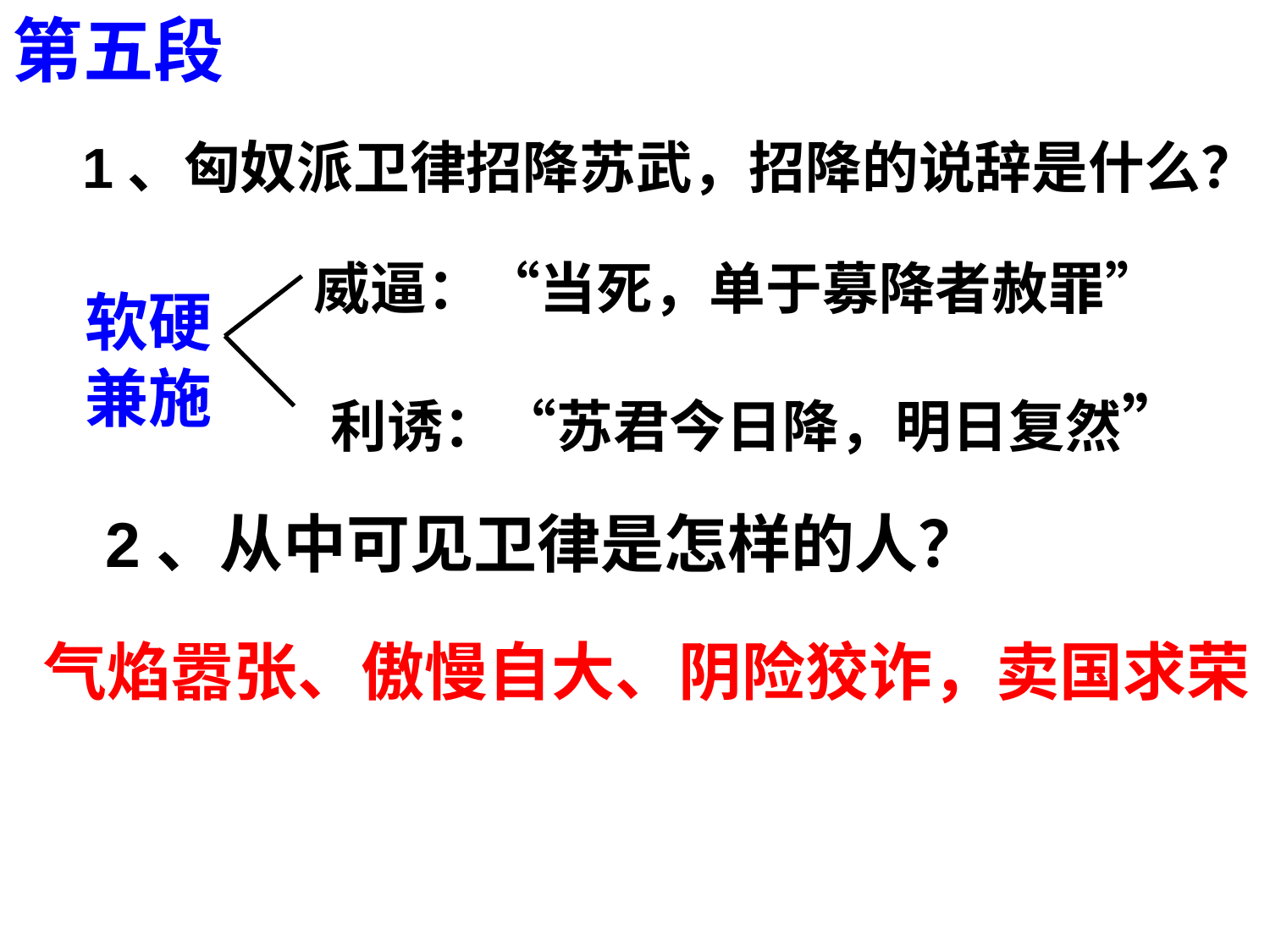

第五段
1、匈奴派卫律招降苏武，招降的说辞是什么？

威逼：“当死，单于募降者赦罪”

软硬
兼施

 利诱：“苏君今日降，明日复然”
2、从中可见卫律是怎样的人？
气焰嚣张、傲慢自大、阴险狡诈，卖国求荣